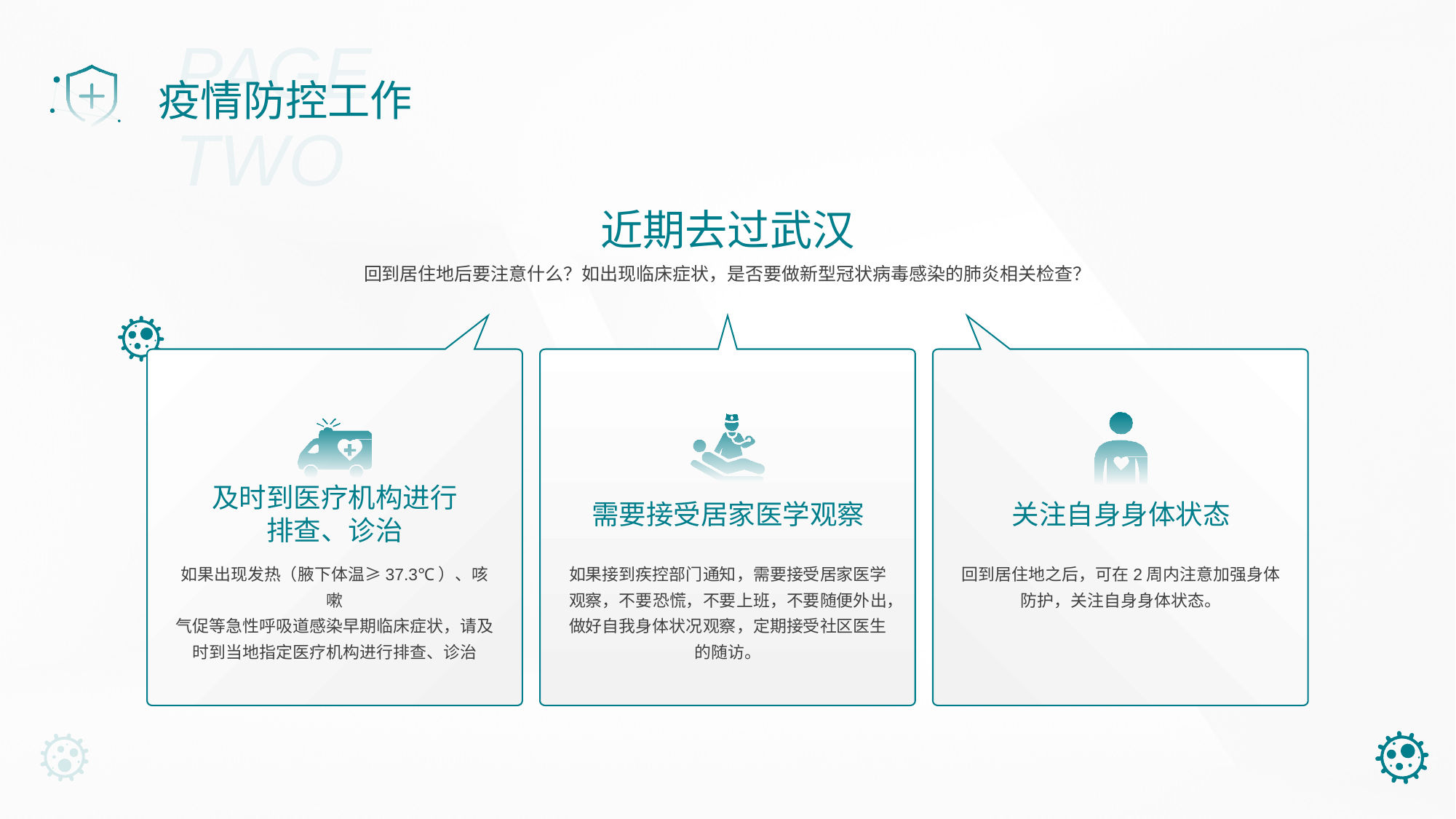

关注自身身体状态
回到居住地之后，可在2周内注意加强身体防护，关注自身身体状态。

需要接受居家医学观察
如果接到疾控部门通知，需要接受居家医学观察，不要恐慌，不要上班，不要随便外出，做好自我身体状况观察，定期接受社区医生的随访。

及时到医疗机构进行
排查、诊治
如果出现发热（腋下体温≥37.3℃）、咳嗽
气促等急性呼吸道感染早期临床症状，请及时到当地指定医疗机构进行排查、诊治
PAGE TWO

疫情防控工作
近期去过武汉
回到居住地后要注意什么？如出现临床症状，是否要做新型冠状病毒感染的肺炎相关检查？